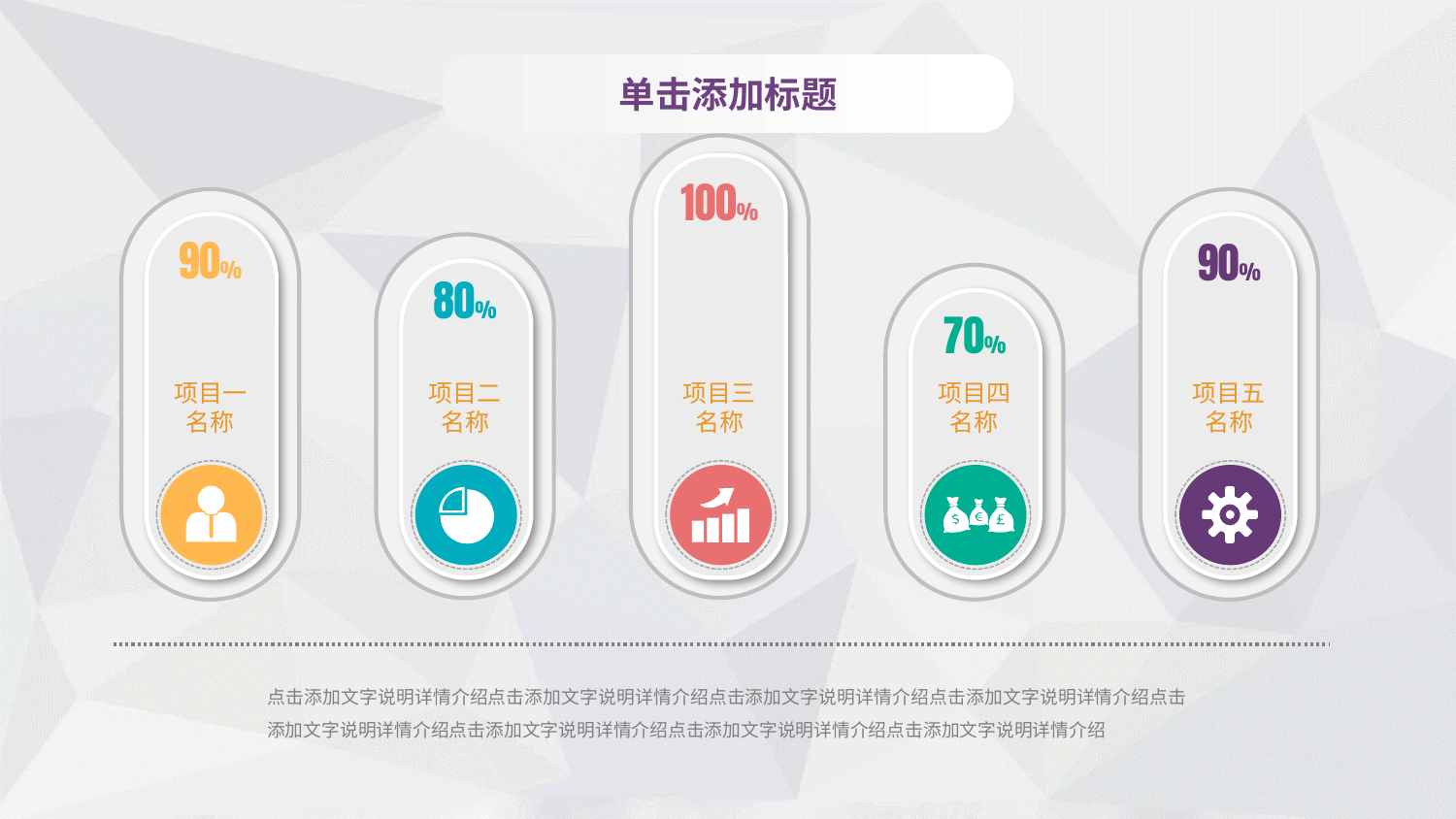

单击添加标题
PPT模板下载：www.1ppt.com/moban/     行业PPT模板：www.1ppt.com/hangye/
节日PPT模板：www.1ppt.com/jieri/           PPT素材下载：www.1ppt.com/sucai/
PPT背景图片：www.1ppt.com/beijing/      PPT图表下载：www.1ppt.com/tubiao/
优秀PPT下载：www.1ppt.com/xiazai/        PPT教程： www.1ppt.com/powerpoint/
Word教程： www.1ppt.com/word/              Excel教程：www.1ppt.com/excel/
资料下载：www.1ppt.com/ziliao/                PPT课件下载：www.1ppt.com/kejian/
范文下载：www.1ppt.com/fanwen/             试卷下载：www.1ppt.com/shiti/
教案下载：www.1ppt.com/jiaoan/        PPT论坛：www.1ppt.cn

100%

90%
90%

80%

70%
项目一
名称
项目二
名称
项目三
名称
项目四
名称
项目五
名称

点击添加文字说明详情介绍点击添加文字说明详情介绍点击添加文字说明详情介绍点击添加文字说明详情介绍点击添加文字说明详情介绍点击添加文字说明详情介绍点击添加文字说明详情介绍点击添加文字说明详情介绍